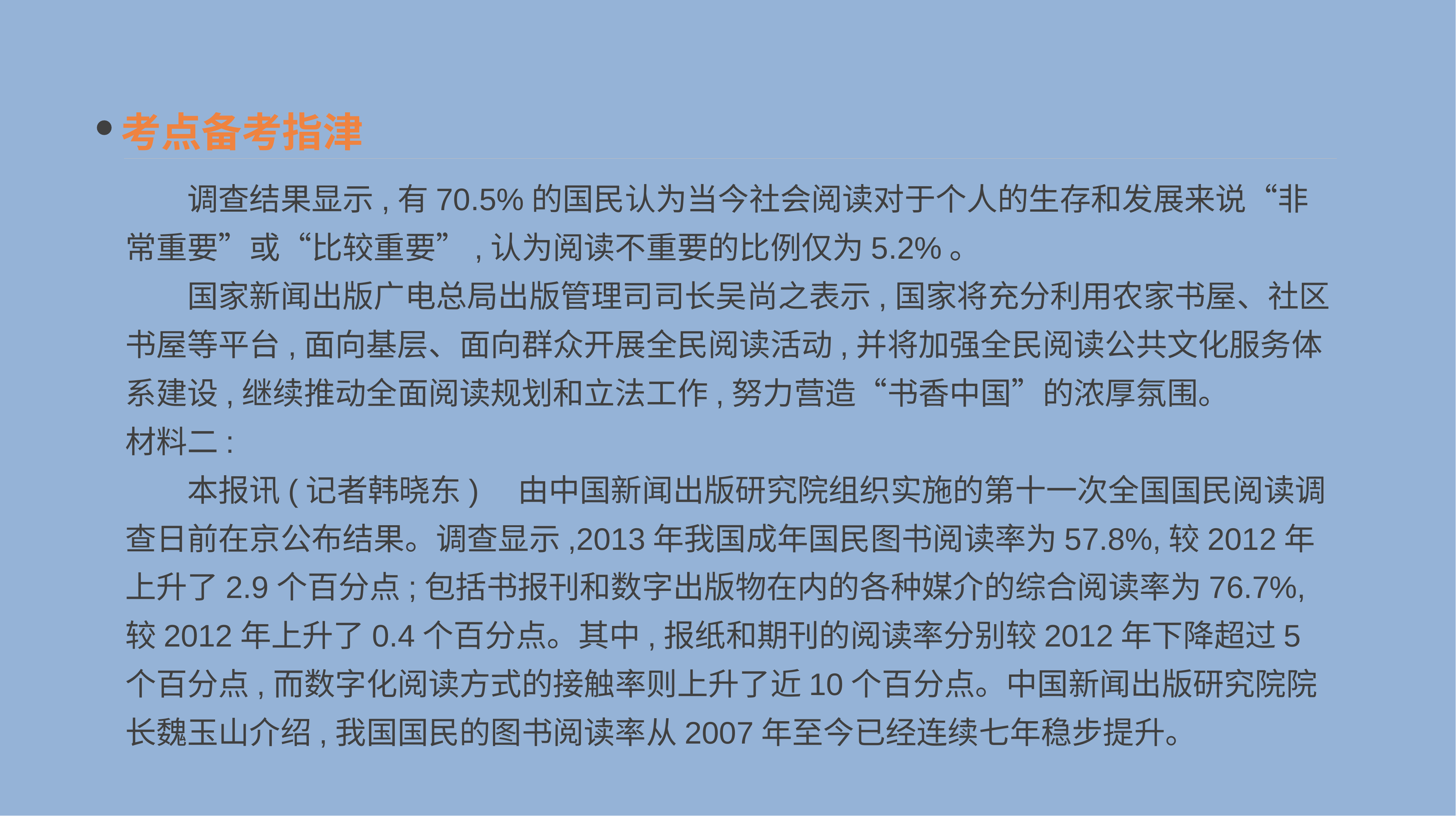

考点备考指津

　　调查结果显示,有70.5%的国民认为当今社会阅读对于个人的生存和发展来说“非常重要”或“比较重要”,认为阅读不重要的比例仅为5.2%。
　　国家新闻出版广电总局出版管理司司长吴尚之表示,国家将充分利用农家书屋、社区书屋等平台,面向基层、面向群众开展全民阅读活动,并将加强全民阅读公共文化服务体系建设,继续推动全面阅读规划和立法工作,努力营造“书香中国”的浓厚氛围。
材料二:
　　本报讯(记者韩晓东)　由中国新闻出版研究院组织实施的第十一次全国国民阅读调查日前在京公布结果。调查显示,2013年我国成年国民图书阅读率为57.8%,较2012年上升了2.9个百分点;包括书报刊和数字出版物在内的各种媒介的综合阅读率为76.7%,较2012年上升了0.4个百分点。其中,报纸和期刊的阅读率分别较2012年下降超过5个百分点,而数字化阅读方式的接触率则上升了近10个百分点。中国新闻出版研究院院长魏玉山介绍,我国国民的图书阅读率从2007年至今已经连续七年稳步提升。